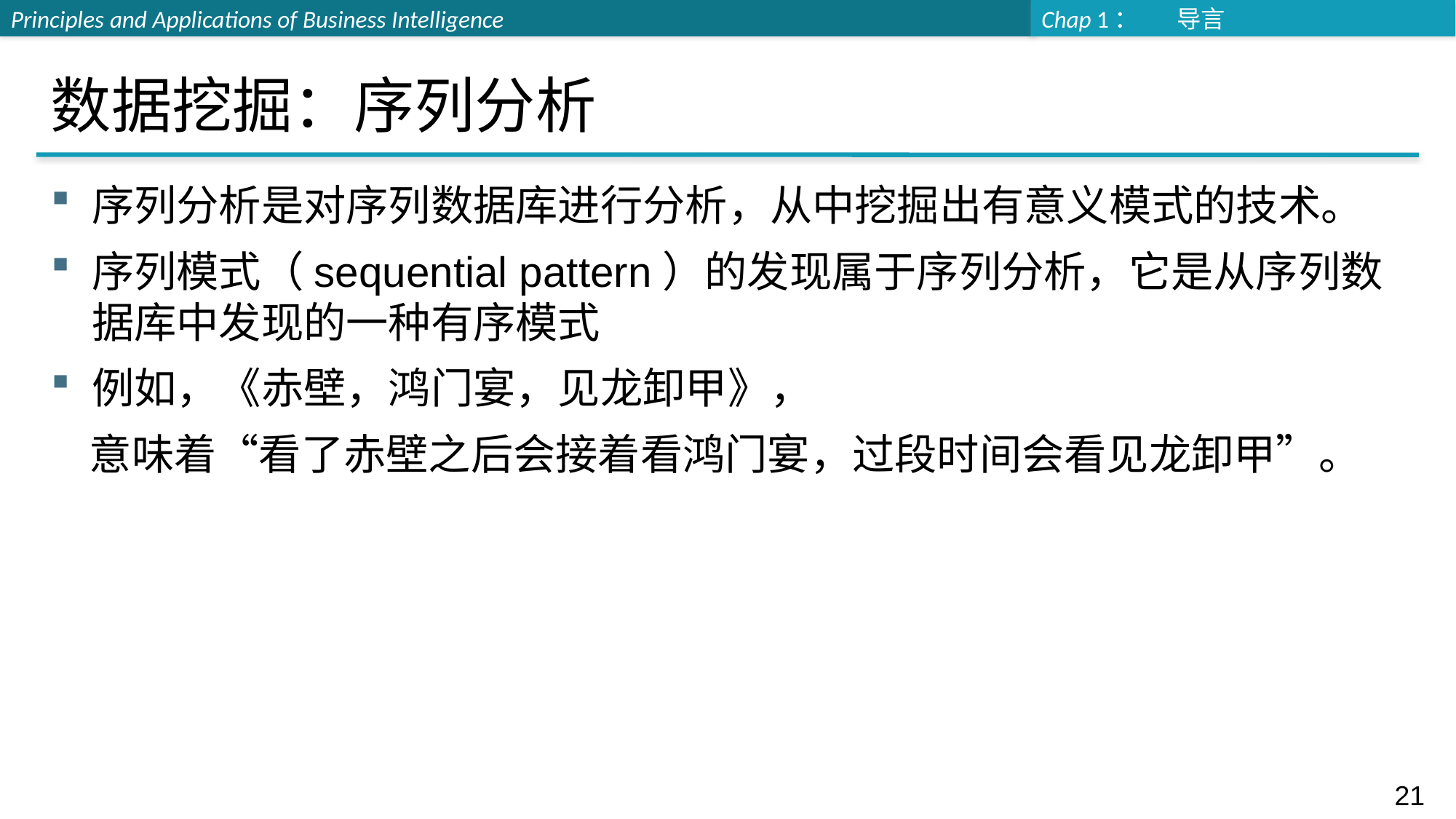

# 数据挖掘：序列分析
序列分析是对序列数据库进行分析，从中挖掘出有意义模式的技术。
序列模式（sequential pattern）的发现属于序列分析，它是从序列数据库中发现的一种有序模式
例如，《赤壁，鸿门宴，见龙卸甲》，
   意味着“看了赤壁之后会接着看鸿门宴，过段时间会看见龙卸甲”。